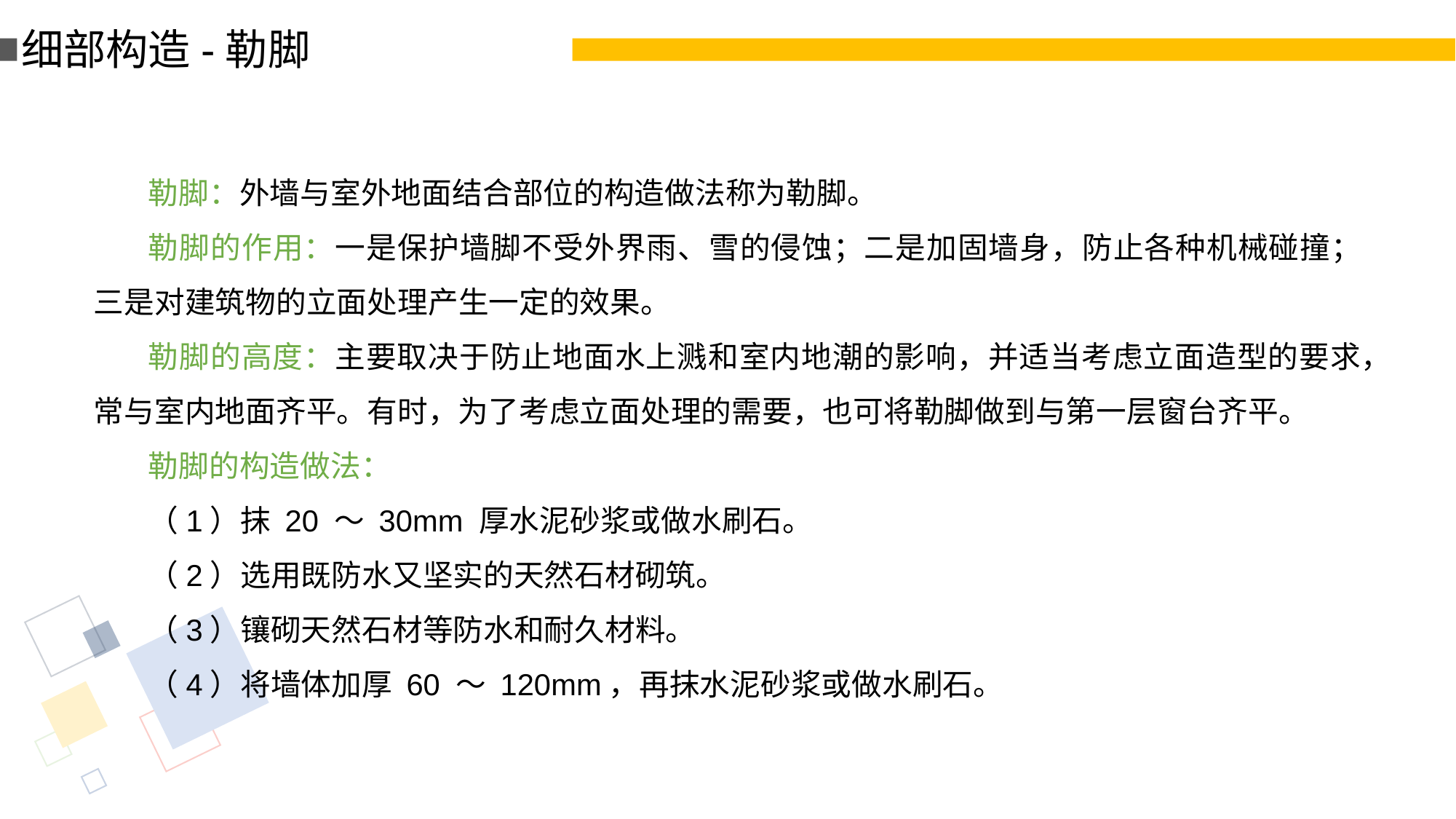

细部构造-勒脚
勒脚：外墙与室外地面结合部位的构造做法称为勒脚。
勒脚的作用：一是保护墙脚不受外界雨、雪的侵蚀；二是加固墙身，防止各种机械碰撞；三是对建筑物的立面处理产生一定的效果。
勒脚的高度：主要取决于防止地面水上溅和室内地潮的影响，并适当考虑立面造型的要求，常与室内地面齐平。有时，为了考虑立面处理的需要，也可将勒脚做到与第一层窗台齐平。
勒脚的构造做法：
（1）抹 20 ～ 30mm 厚水泥砂浆或做水刷石。
（2）选用既防水又坚实的天然石材砌筑。
（3）镶砌天然石材等防水和耐久材料。
（4）将墙体加厚 60 ～ 120mm，再抹水泥砂浆或做水刷石。